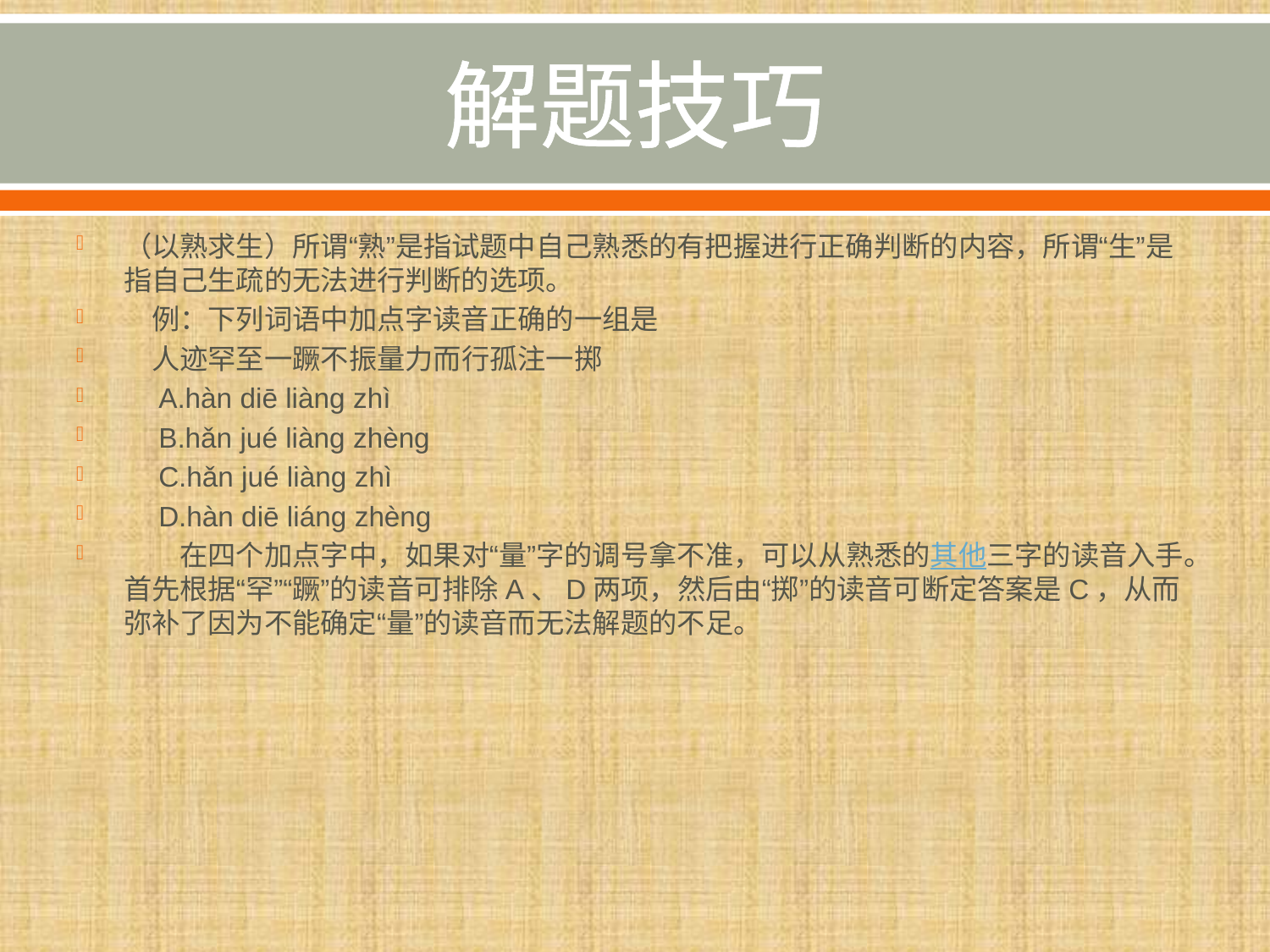

# 解题技巧
（以熟求生）所谓“熟”是指试题中自己熟悉的有把握进行正确判断的内容，所谓“生”是指自己生疏的无法进行判断的选项。
　例：下列词语中加点字读音正确的一组是
　人迹罕至一蹶不振量力而行孤注一掷
　A.hàn diē liàng zhì
　B.hǎn jué liàng zhèng
　C.hǎn jué liàng zhì
　D.hàn diē liáng zhèng
　　在四个加点字中，如果对“量”字的调号拿不准，可以从熟悉的其他三字的读音入手。首先根据“罕”“蹶”的读音可排除A、D两项，然后由“掷”的读音可断定答案是C，从而弥补了因为不能确定“量”的读音而无法解题的不足。